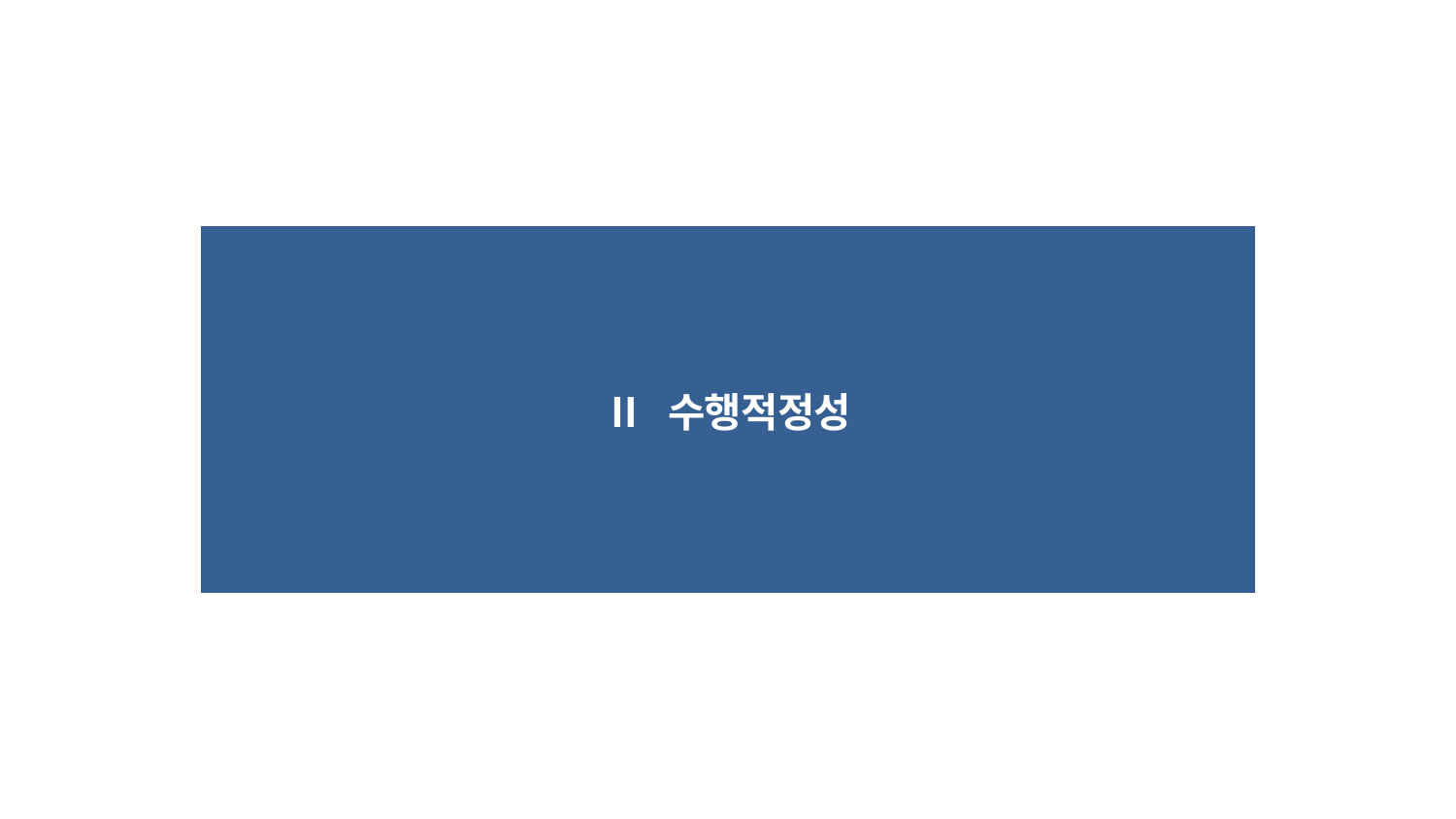

| Ⅱ 수행적정성 |
| --- |